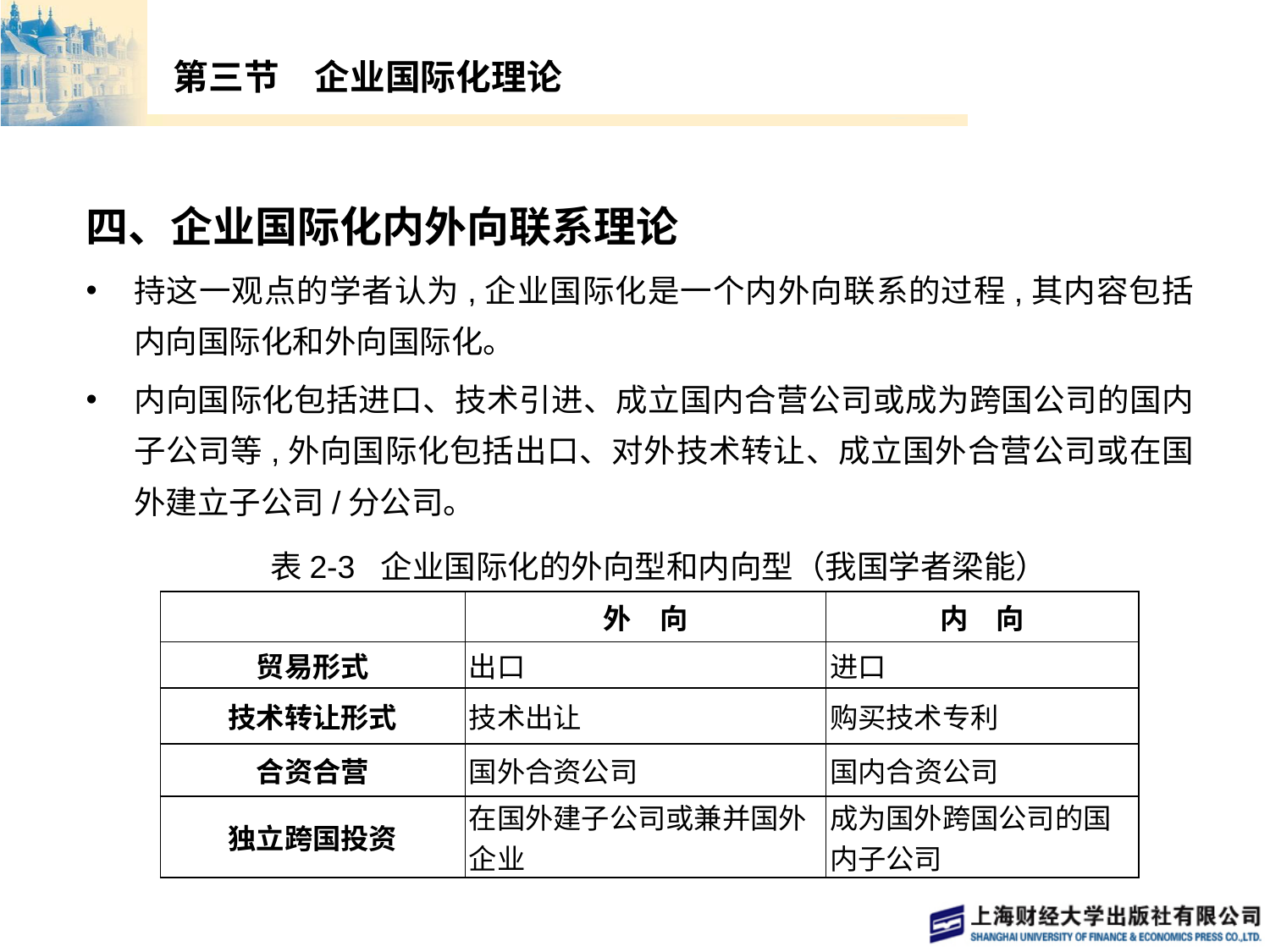

# 第三节　企业国际化理论
四、企业国际化内外向联系理论
持这一观点的学者认为,企业国际化是一个内外向联系的过程,其内容包括内向国际化和外向国际化。
内向国际化包括进口、技术引进、成立国内合营公司或成为跨国公司的国内子公司等,外向国际化包括出口、对外技术转让、成立国外合营公司或在国外建立子公司/分公司。
表2-3  企业国际化的外向型和内向型（我国学者梁能）
|  | 外　向 | 内　向 |
| --- | --- | --- |
| 贸易形式 | 出口 | 进口 |
| 技术转让形式 | 技术出让 | 购买技术专利 |
| 合资合营 | 国外合资公司 | 国内合资公司 |
| 独立跨国投资 | 在国外建子公司或兼并国外企业 | 成为国外跨国公司的国内子公司 |